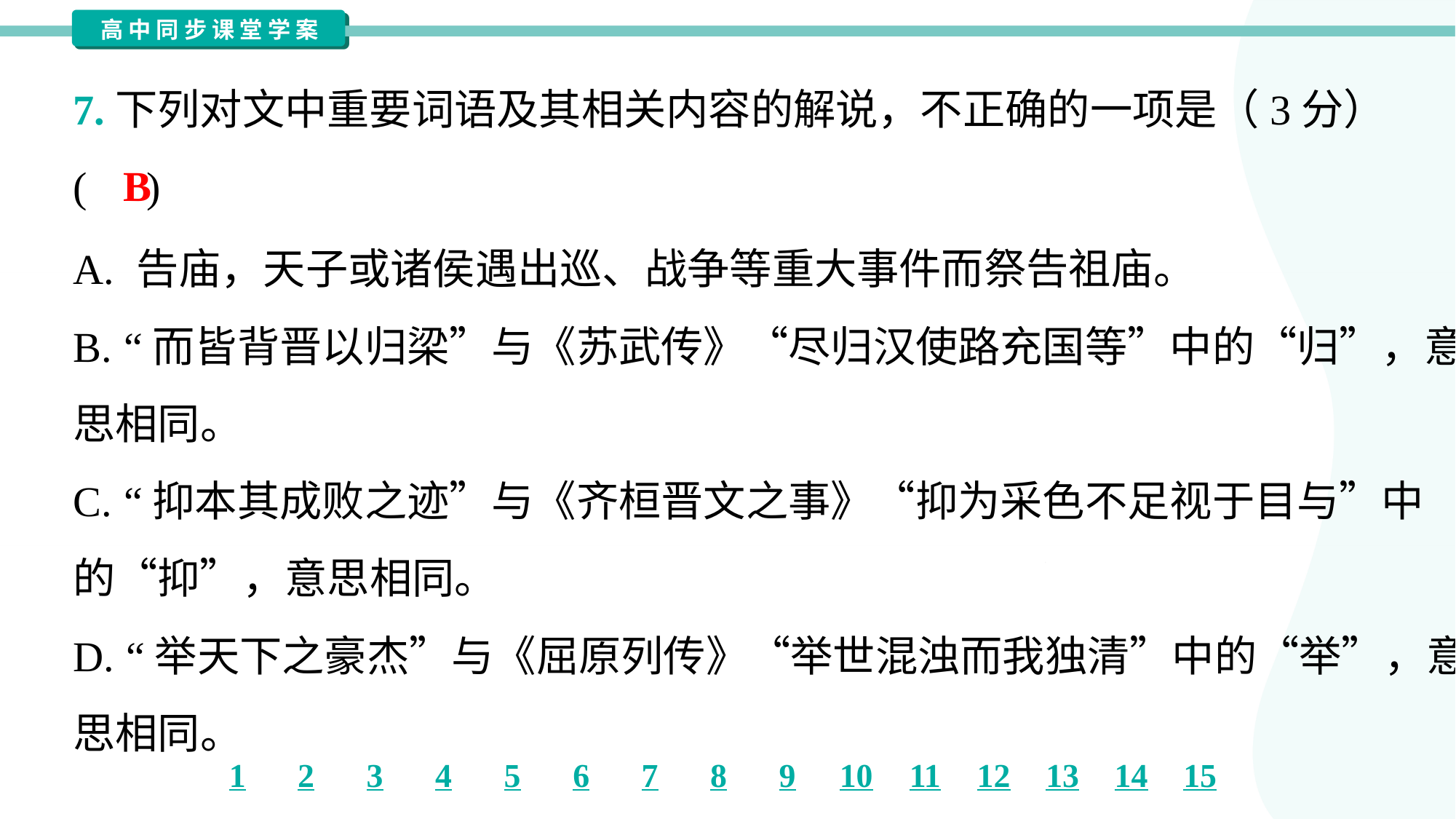

7.下列对文中重要词语及其相关内容的解说，不正确的一项是（3分）
(     )
B
A. 告庙，天子或诸侯遇出巡、战争等重大事件而祭告祖庙。
B. “而皆背晋以归梁”与《苏武传》“尽归汉使路充国等”中的“归”，意
思相同。
C. “抑本其成败之迹”与《齐桓晋文之事》“抑为采色不足视于目与”中
的“抑”，意思相同。
D. “举天下之豪杰”与《屈原列传》“举世混浊而我独清”中的“举”，意
思相同。